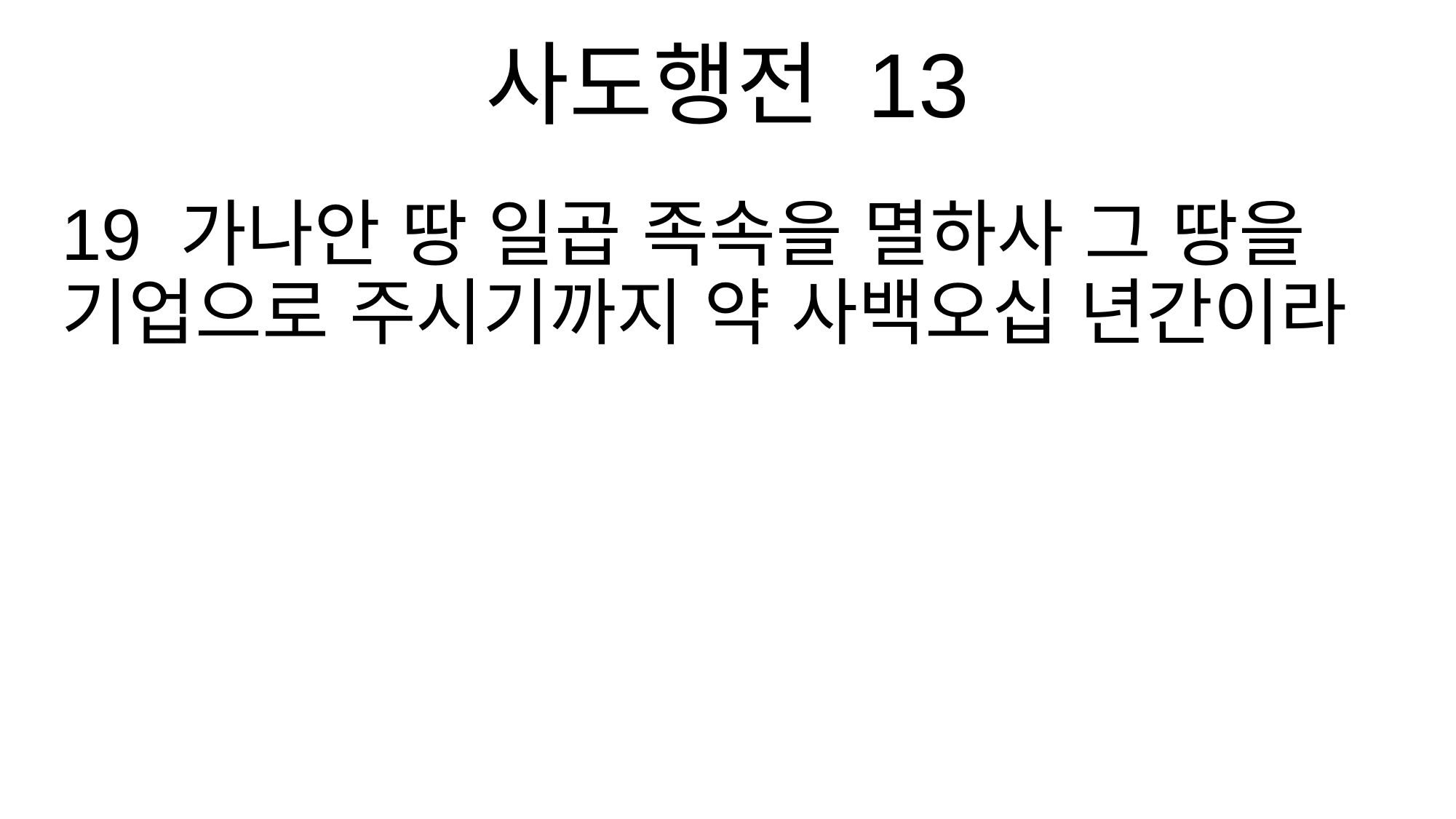

사도행전 13
19 가나안 땅 일곱 족속을 멸하사 그 땅을 기업으로 주시기까지 약 사백오십 년간이라